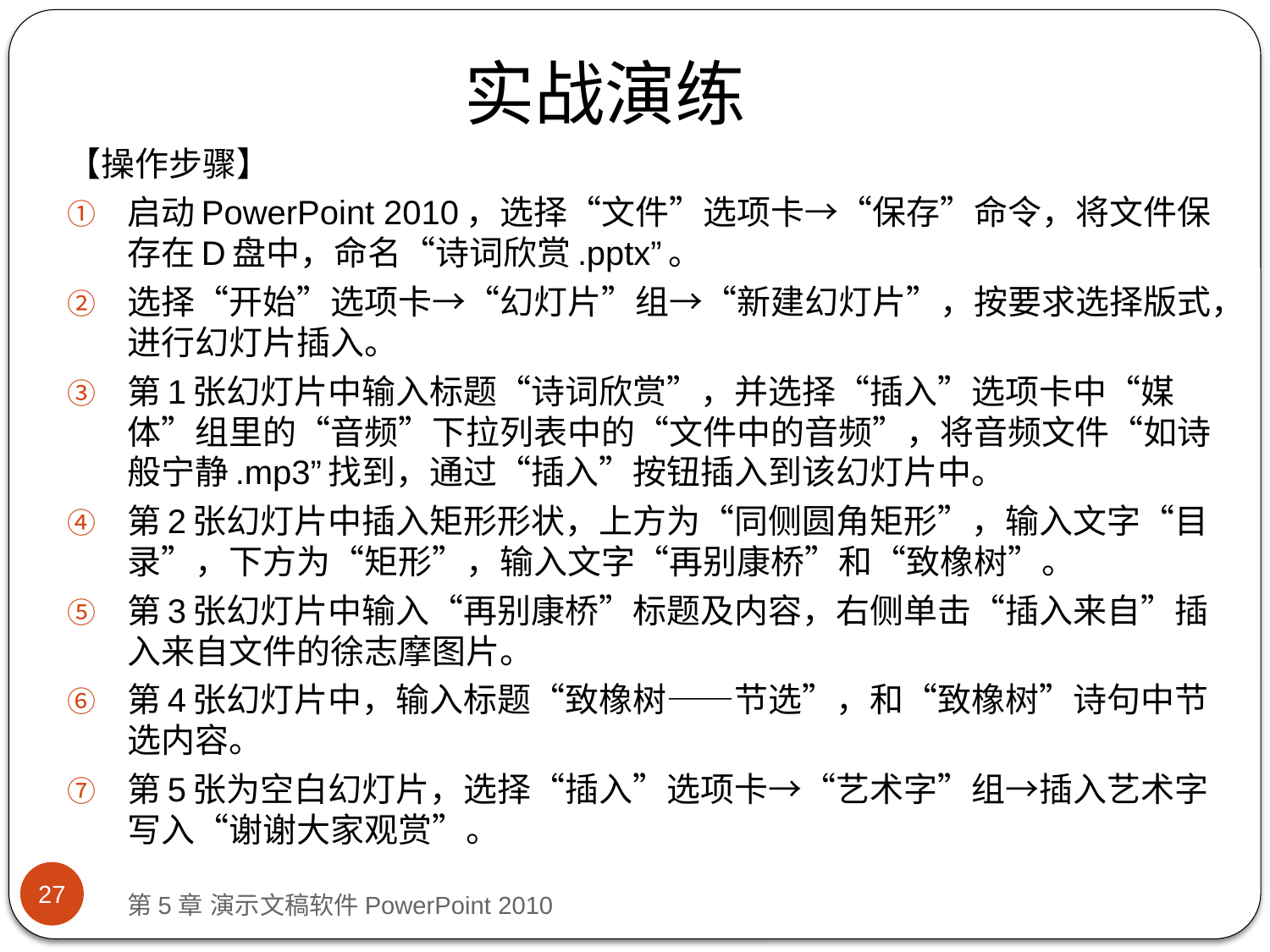

# 实战演练
【操作步骤】
启动PowerPoint 2010，选择“文件”选项卡→“保存”命令，将文件保存在D盘中，命名“诗词欣赏.pptx”。
选择“开始”选项卡→“幻灯片”组→“新建幻灯片”，按要求选择版式，进行幻灯片插入。
第1张幻灯片中输入标题“诗词欣赏”，并选择“插入”选项卡中“媒体”组里的“音频”下拉列表中的“文件中的音频”，将音频文件“如诗般宁静.mp3”找到，通过“插入”按钮插入到该幻灯片中。
第2张幻灯片中插入矩形形状，上方为“同侧圆角矩形”，输入文字“目录”，下方为“矩形”，输入文字“再别康桥”和“致橡树”。
第3张幻灯片中输入“再别康桥”标题及内容，右侧单击“插入来自”插入来自文件的徐志摩图片。
第4张幻灯片中，输入标题“致橡树——节选”，和“致橡树”诗句中节选内容。
第5张为空白幻灯片，选择“插入”选项卡→“艺术字”组→插入艺术字写入“谢谢大家观赏”。

27
第5章 演示文稿软件PowerPoint 2010